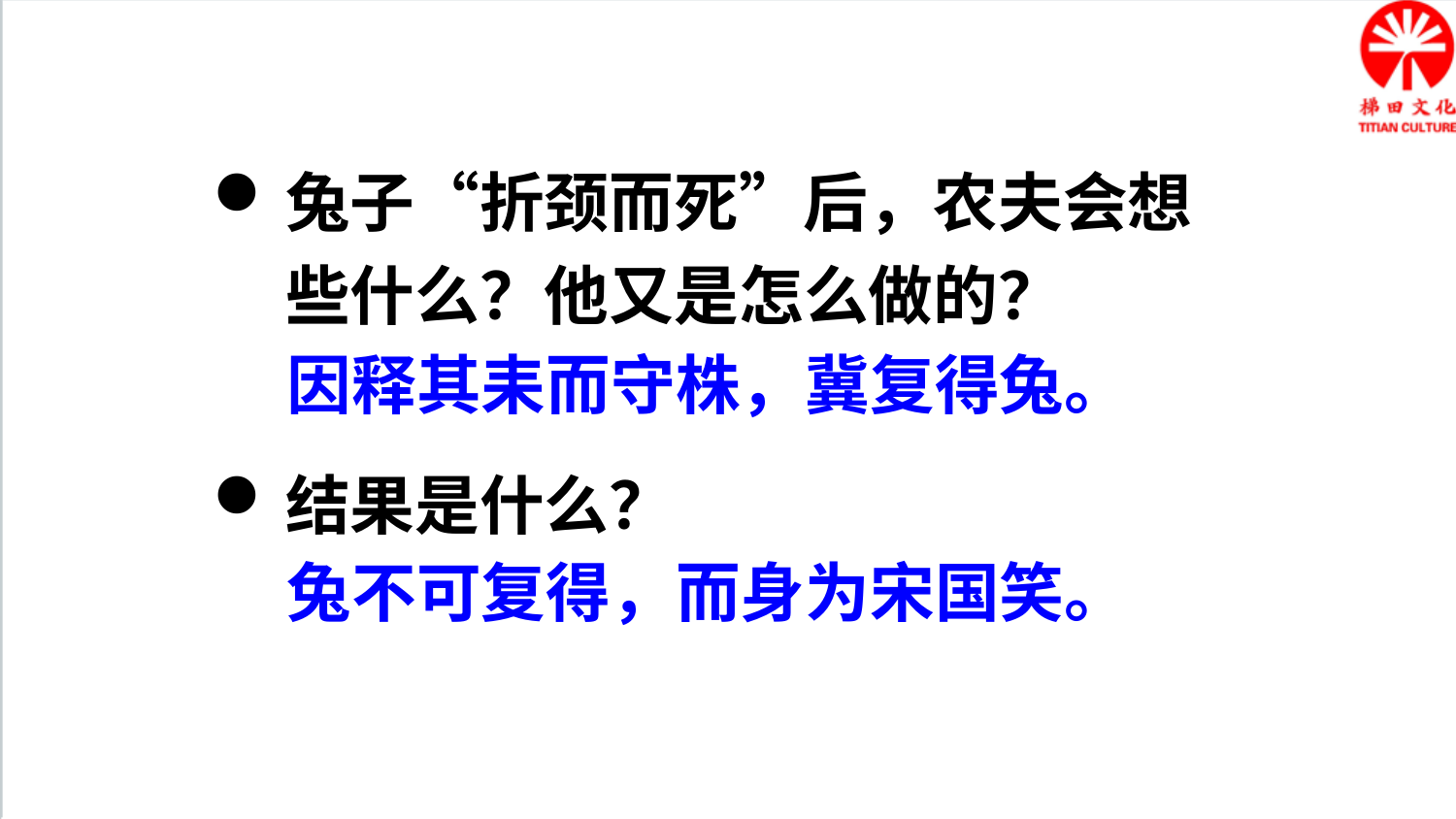

兔子“折颈而死”后，农夫会想些什么？他又是怎么做的？
因释其耒而守株，冀复得兔。
结果是什么？
兔不可复得，而身为宋国笑。